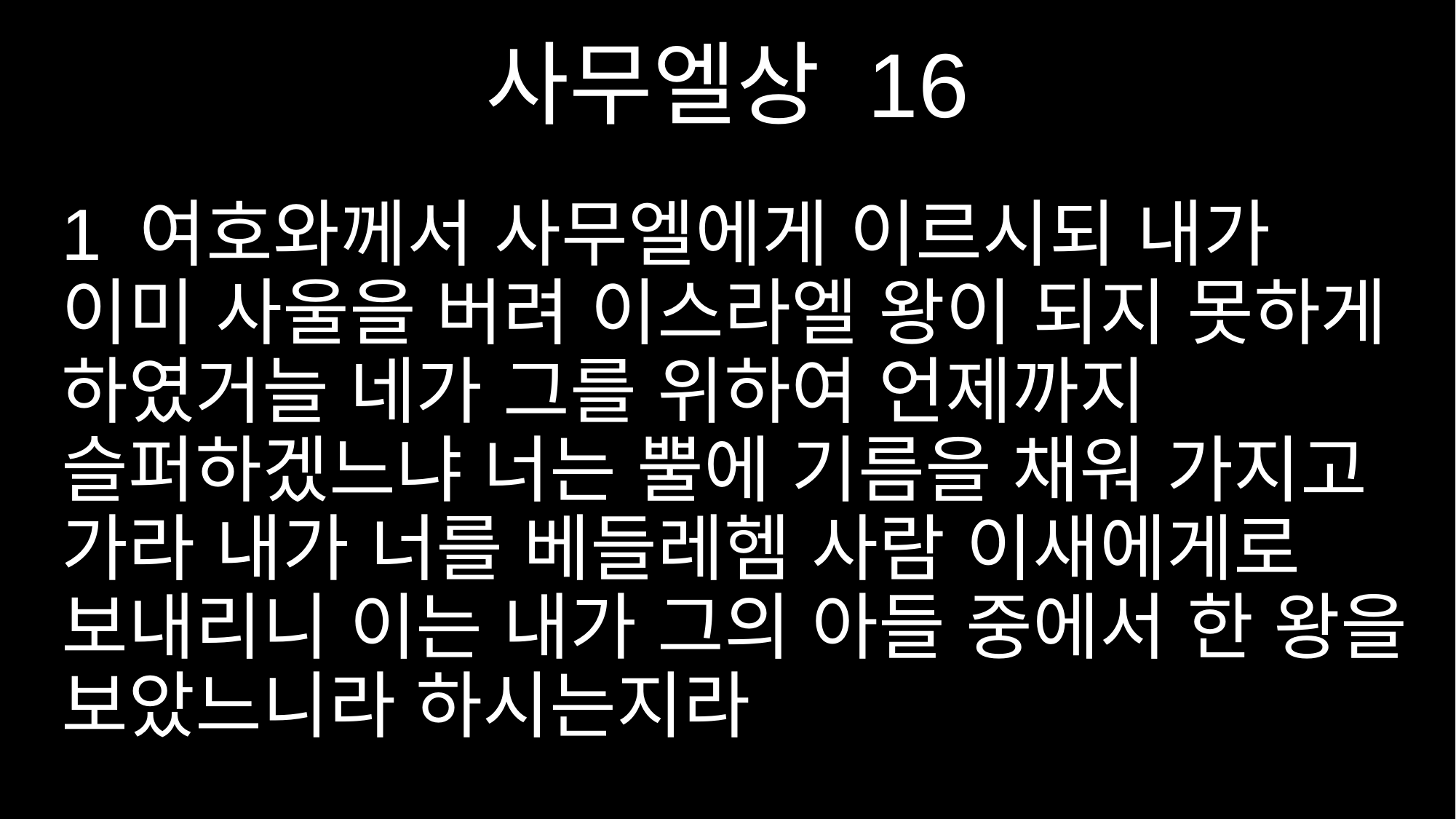

사무엘상 16
1 여호와께서 사무엘에게 이르시되 내가 이미 사울을 버려 이스라엘 왕이 되지 못하게 하였거늘 네가 그를 위하여 언제까지 슬퍼하겠느냐 너는 뿔에 기름을 채워 가지고 가라 내가 너를 베들레헴 사람 이새에게로 보내리니 이는 내가 그의 아들 중에서 한 왕을 보았느니라 하시는지라